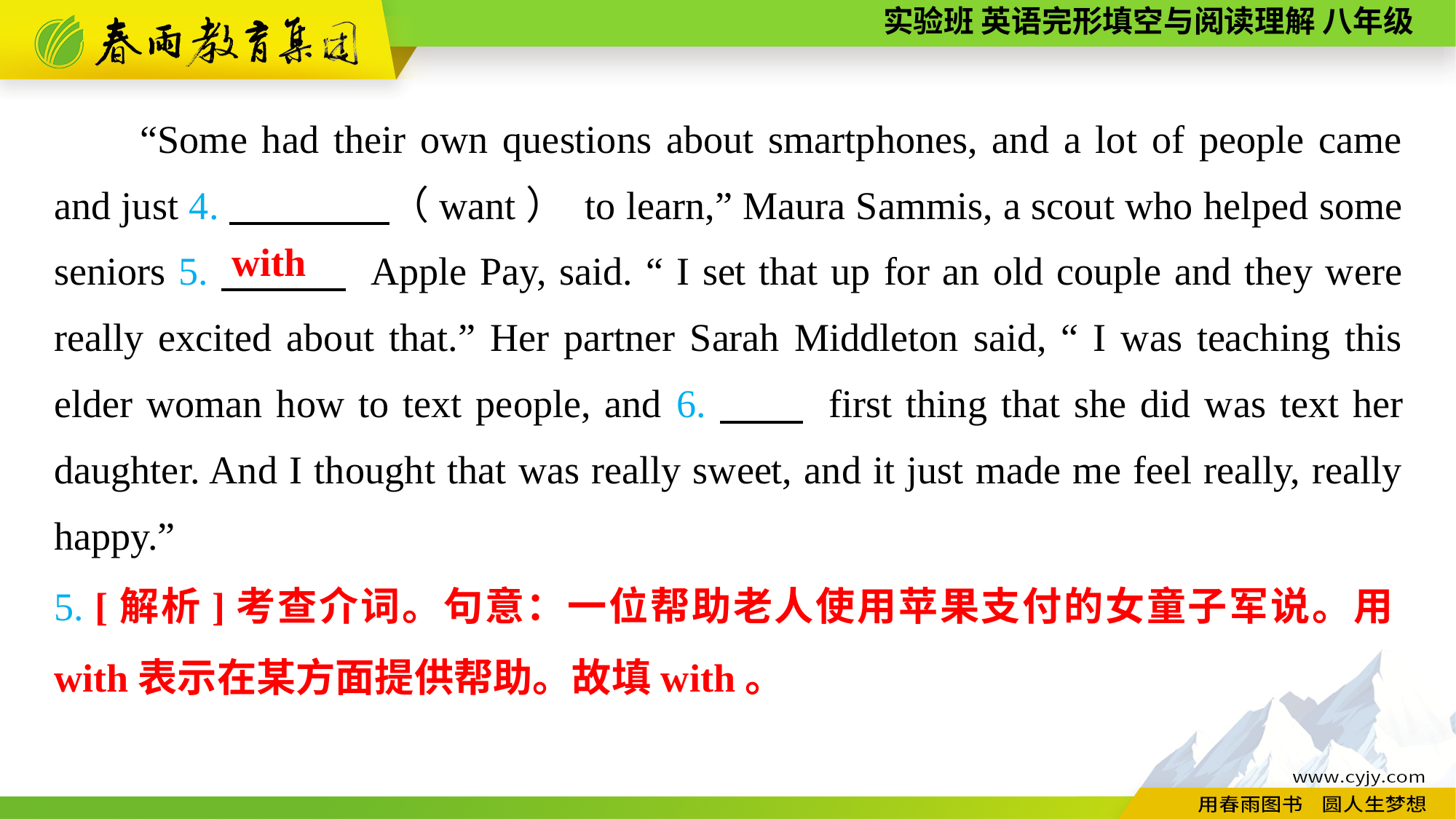

“Some had their own questions about smartphones, and a lot of people came and just 4.　　　　（want） to learn,” Maura Sammis, a scout who helped some seniors 5.　　　 Apple Pay, said. “ I set that up for an old couple and they were really excited about that.” Her partner Sarah Middleton said, “ I was teaching this elder woman how to text people, and 6.　　 first thing that she did was text her daughter. And I thought that was really sweet, and it just made me feel really, really happy.”
with
5. [解析]考查介词。句意：一位帮助老人使用苹果支付的女童子军说。用with表示在某方面提供帮助。故填with。